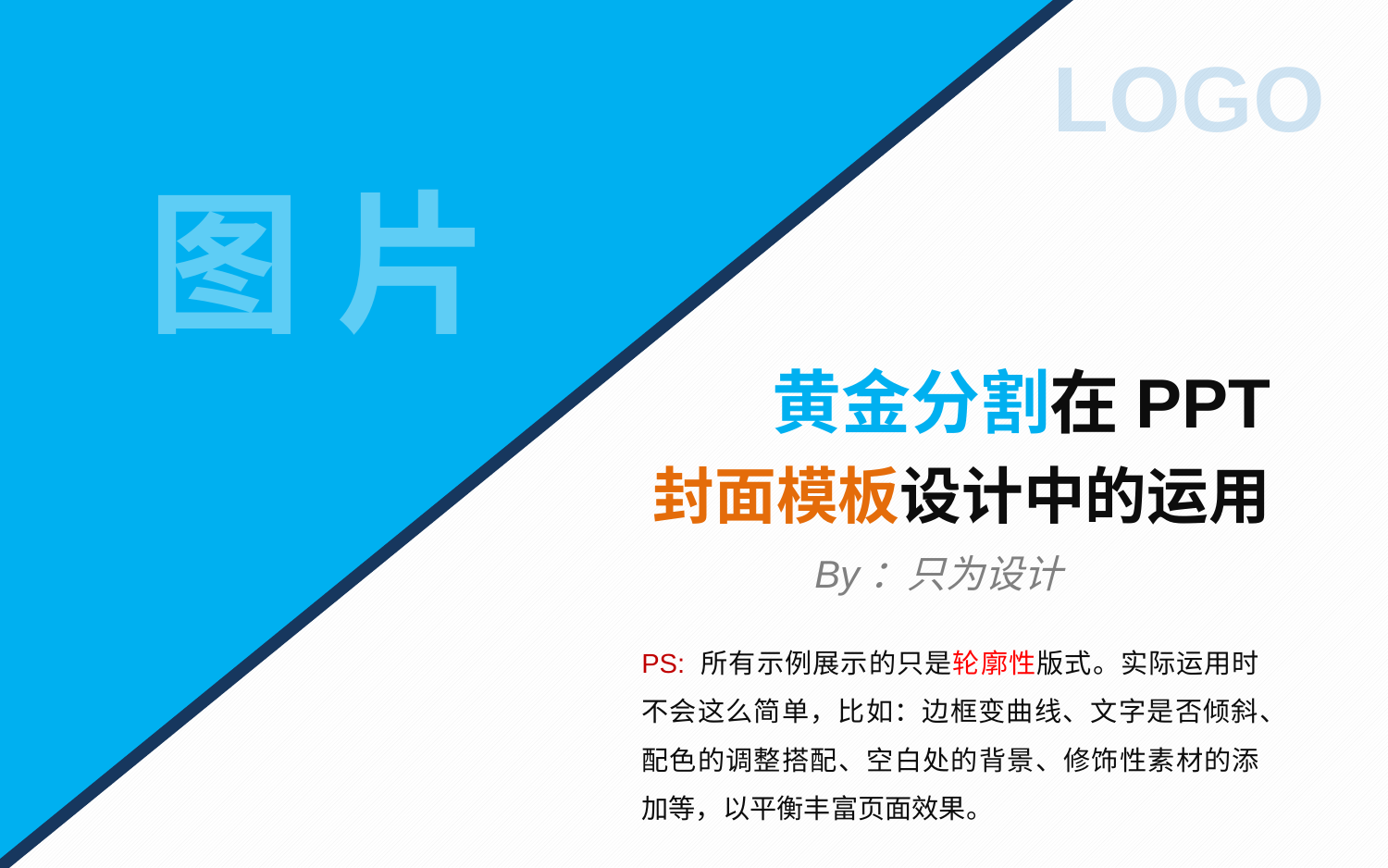

LOGO
图 片
黄金分割在PPT
封面模板设计中的运用
By：只为设计

PS: 所有示例展示的只是轮廓性版式。实际运用时不会这么简单，比如：边框变曲线、文字是否倾斜、配色的调整搭配、空白处的背景、修饰性素材的添加等，以平衡丰富页面效果。